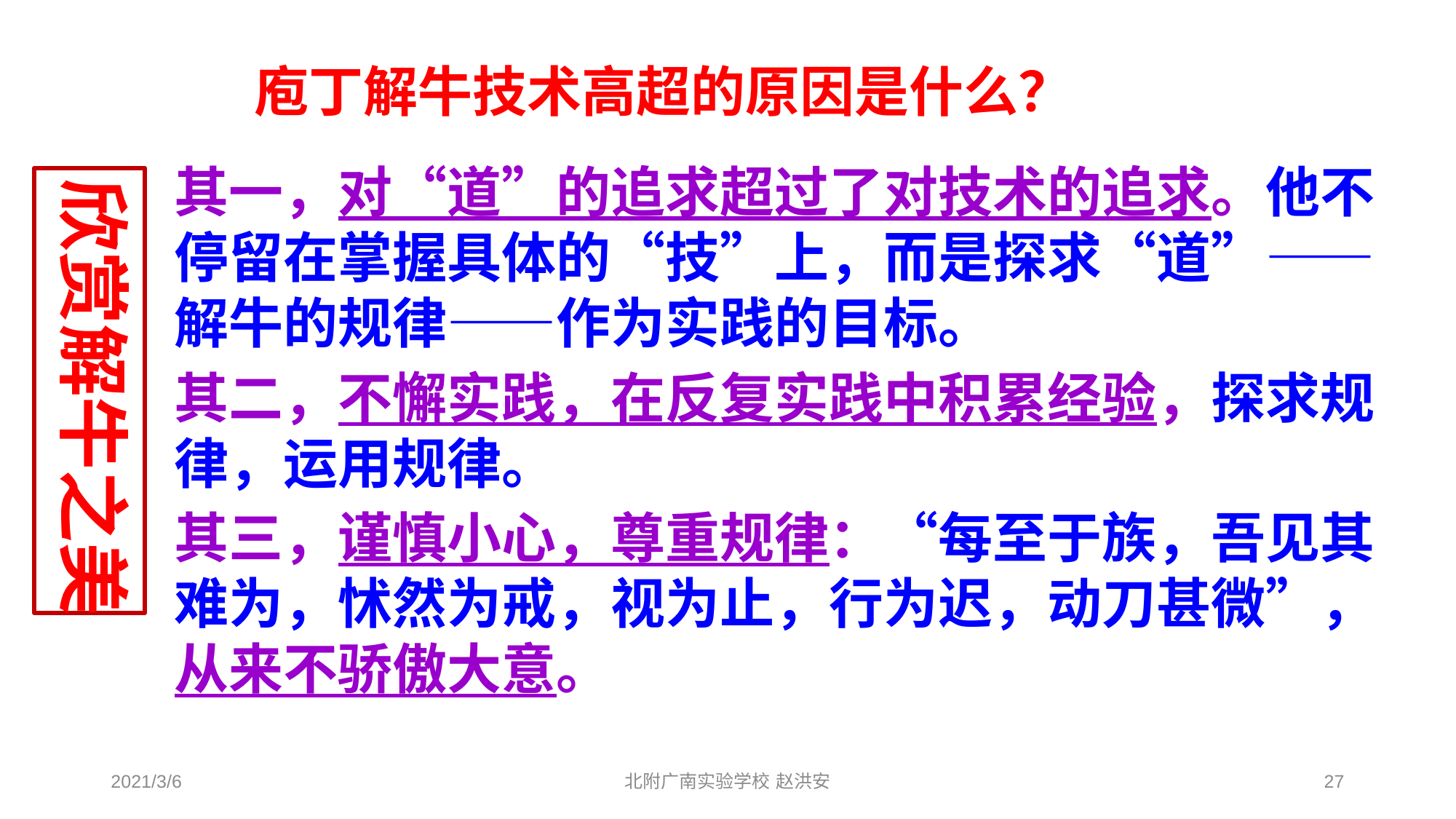

庖丁解牛技术高超的原因是什么？
其一，对“道”的追求超过了对技术的追求。他不停留在掌握具体的“技”上，而是探求“道”——解牛的规律——作为实践的目标。
其二，不懈实践，在反复实践中积累经验，探求规律，运用规律。
其三，谨慎小心，尊重规律：“每至于族，吾见其难为，怵然为戒，视为止，行为迟，动刀甚微”，从来不骄傲大意。
欣赏解牛之美
2021/3/6
北附广南实验学校 赵洪安
27